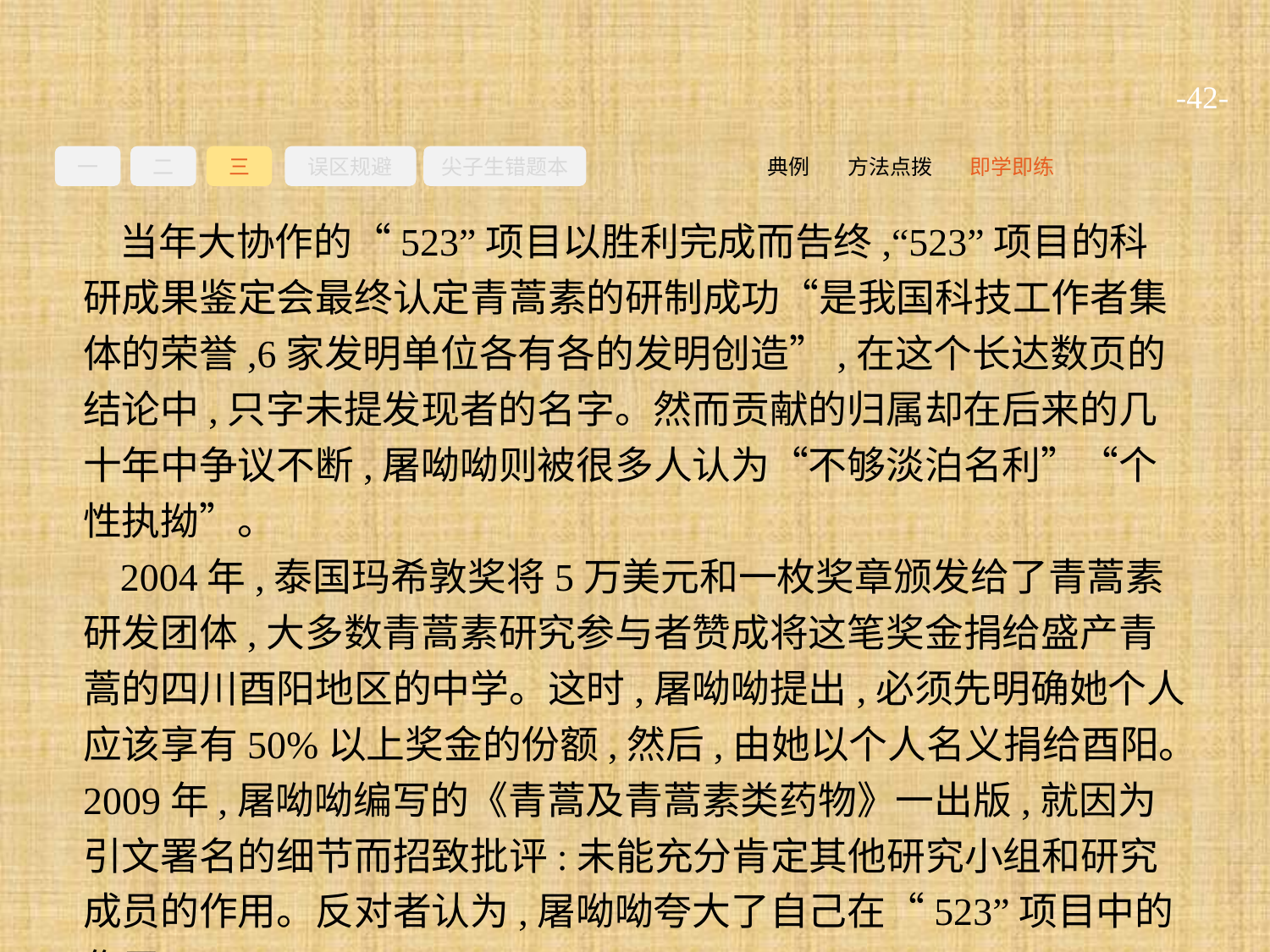

-42-
一
二
三
误区规避
尖子生错题本
即学即练
方法点拨
典例
当年大协作的“523”项目以胜利完成而告终,“523”项目的科研成果鉴定会最终认定青蒿素的研制成功“是我国科技工作者集体的荣誉,6家发明单位各有各的发明创造”,在这个长达数页的结论中,只字未提发现者的名字。然而贡献的归属却在后来的几十年中争议不断,屠呦呦则被很多人认为“不够淡泊名利”“个性执拗”。
2004年,泰国玛希敦奖将5万美元和一枚奖章颁发给了青蒿素研发团体,大多数青蒿素研究参与者赞成将这笔奖金捐给盛产青蒿的四川酉阳地区的中学。这时,屠呦呦提出,必须先明确她个人应该享有50%以上奖金的份额,然后,由她以个人名义捐给酉阳。2009年,屠呦呦编写的《青蒿及青蒿素类药物》一出版,就因为引文署名的细节而招致批评:未能充分肯定其他研究小组和研究成员的作用。反对者认为,屠呦呦夸大了自己在“523”项目中的作用。